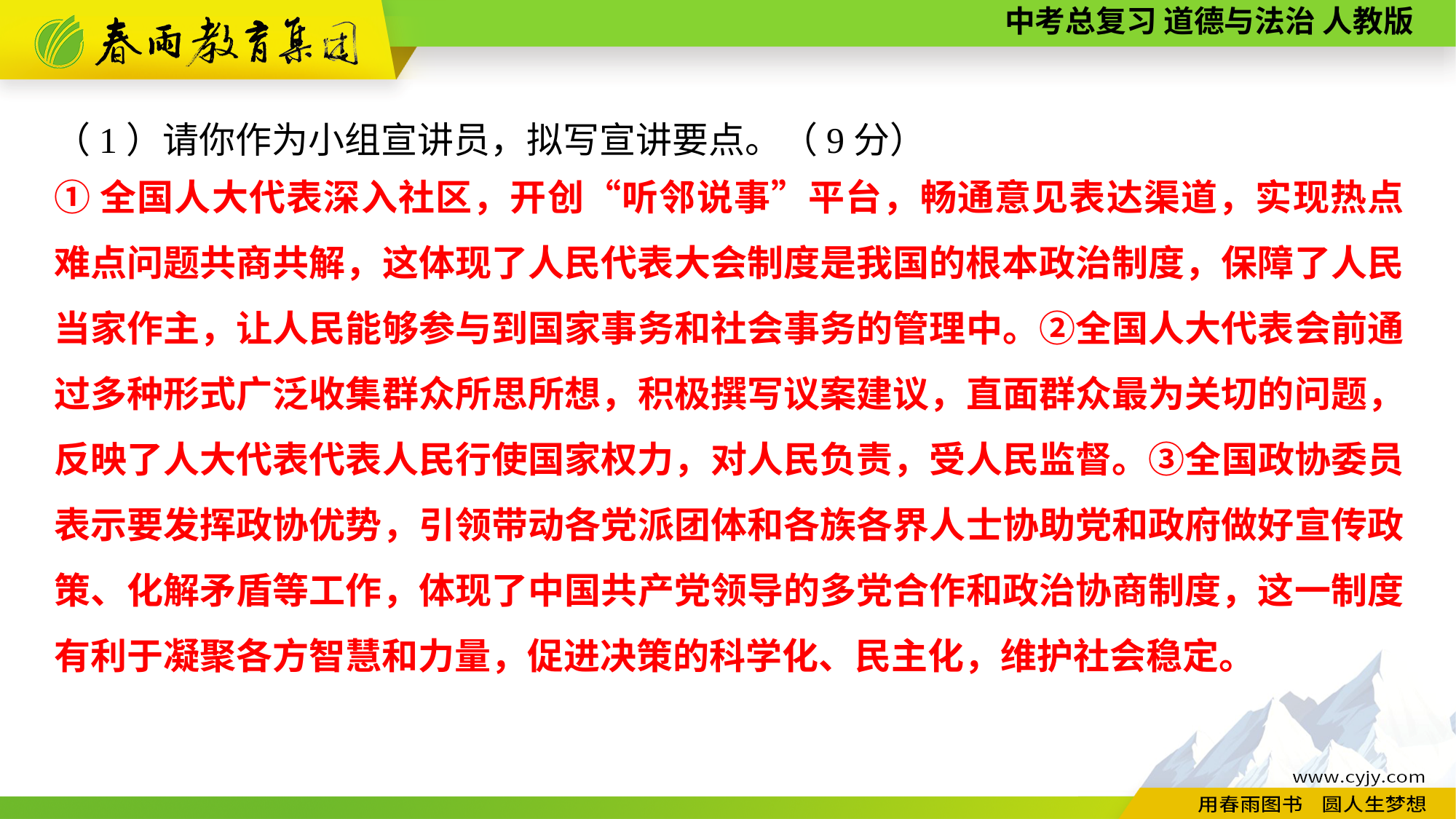

（1）请你作为小组宣讲员，拟写宣讲要点。（9分）
①全国人大代表深入社区，开创“听邻说事”平台，畅通意见表达渠道，实现热点难点问题共商共解，这体现了人民代表大会制度是我国的根本政治制度，保障了人民当家作主，让人民能够参与到国家事务和社会事务的管理中。②全国人大代表会前通过多种形式广泛收集群众所思所想，积极撰写议案建议，直面群众最为关切的问题，反映了人大代表代表人民行使国家权力，对人民负责，受人民监督。③全国政协委员表示要发挥政协优势，引领带动各党派团体和各族各界人士协助党和政府做好宣传政策、化解矛盾等工作，体现了中国共产党领导的多党合作和政治协商制度，这一制度有利于凝聚各方智慧和力量，促进决策的科学化、民主化，维护社会稳定。